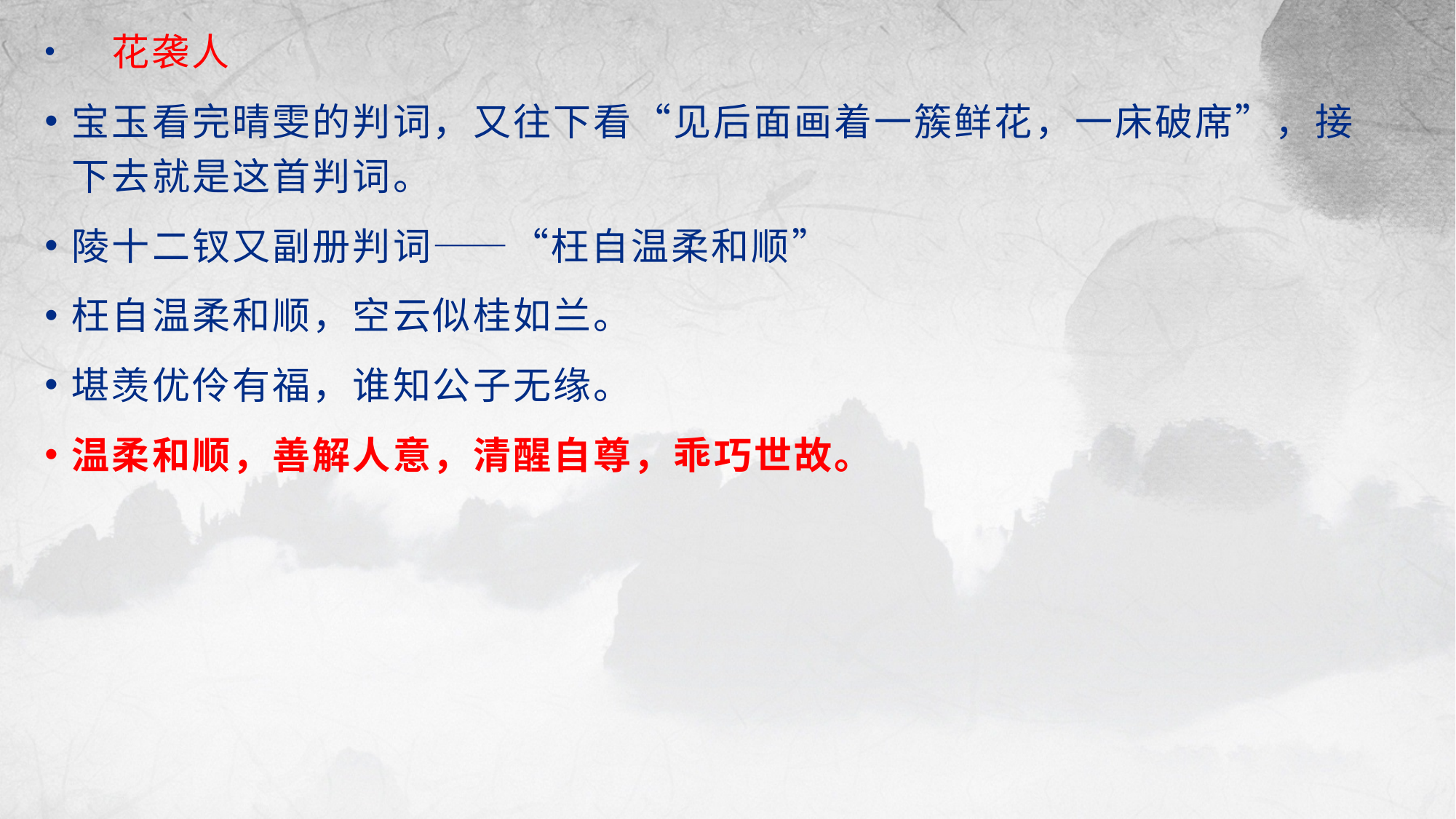

花袭人
宝玉看完晴雯的判词，又往下看“见后面画着一簇鲜花，一床破席”，接下去就是这首判词。
陵十二钗又副册判词——“枉自温柔和顺”
枉自温柔和顺，空云似桂如兰。
堪羡优伶有福，谁知公子无缘。
温柔和顺，善解人意，清醒自尊，乖巧世故。